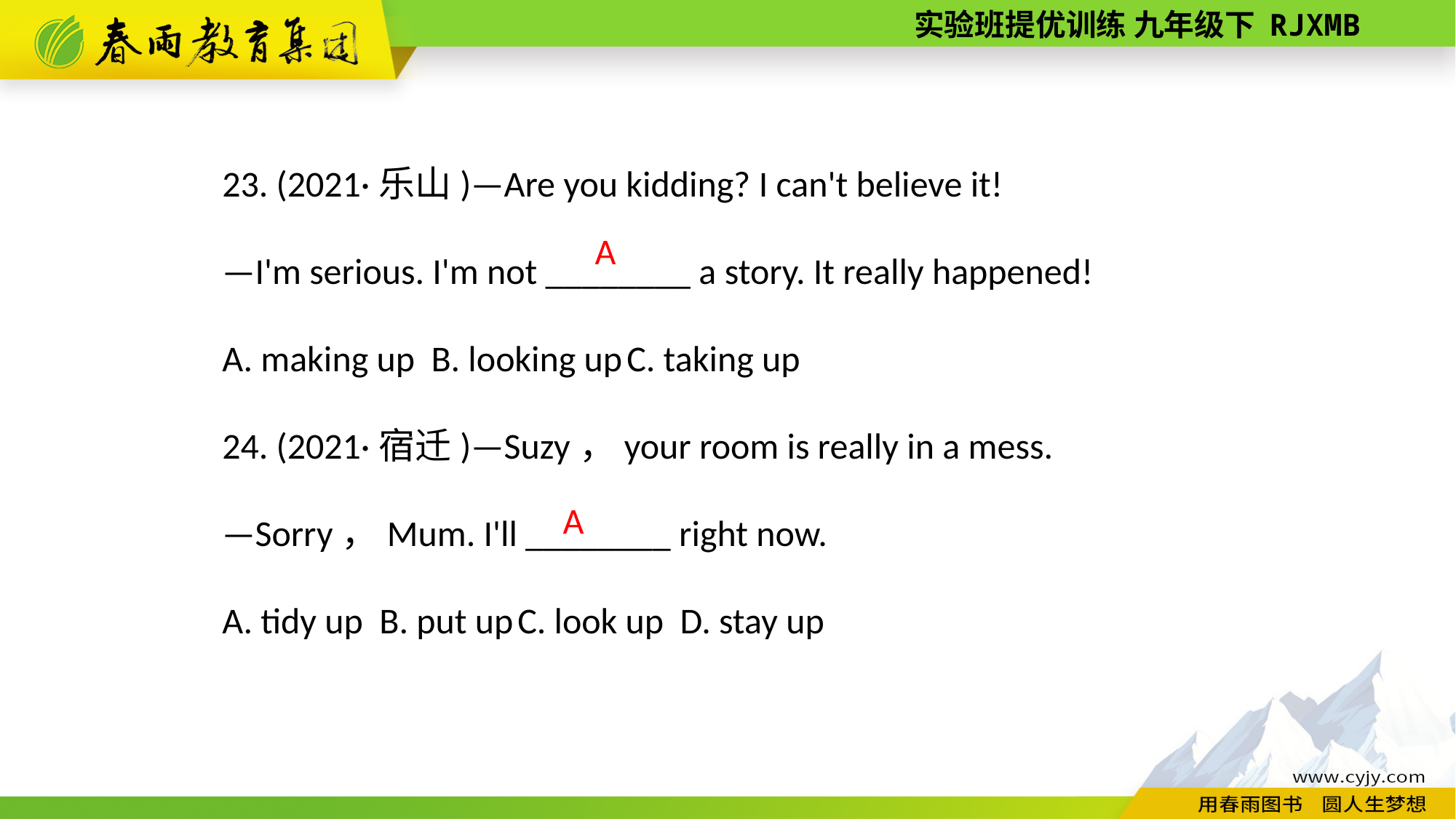

23. (2021·乐山)—Are you kidding? I can't believe it!
—I'm serious. I'm not ________ a story. It really happened!
A. making up  B. looking up C. taking up
24. (2021·宿迁)—Suzy，your room is really in a mess.
—Sorry，Mum. I'll ________ right now.
A. tidy up  B. put up C. look up  D. stay up
A
A